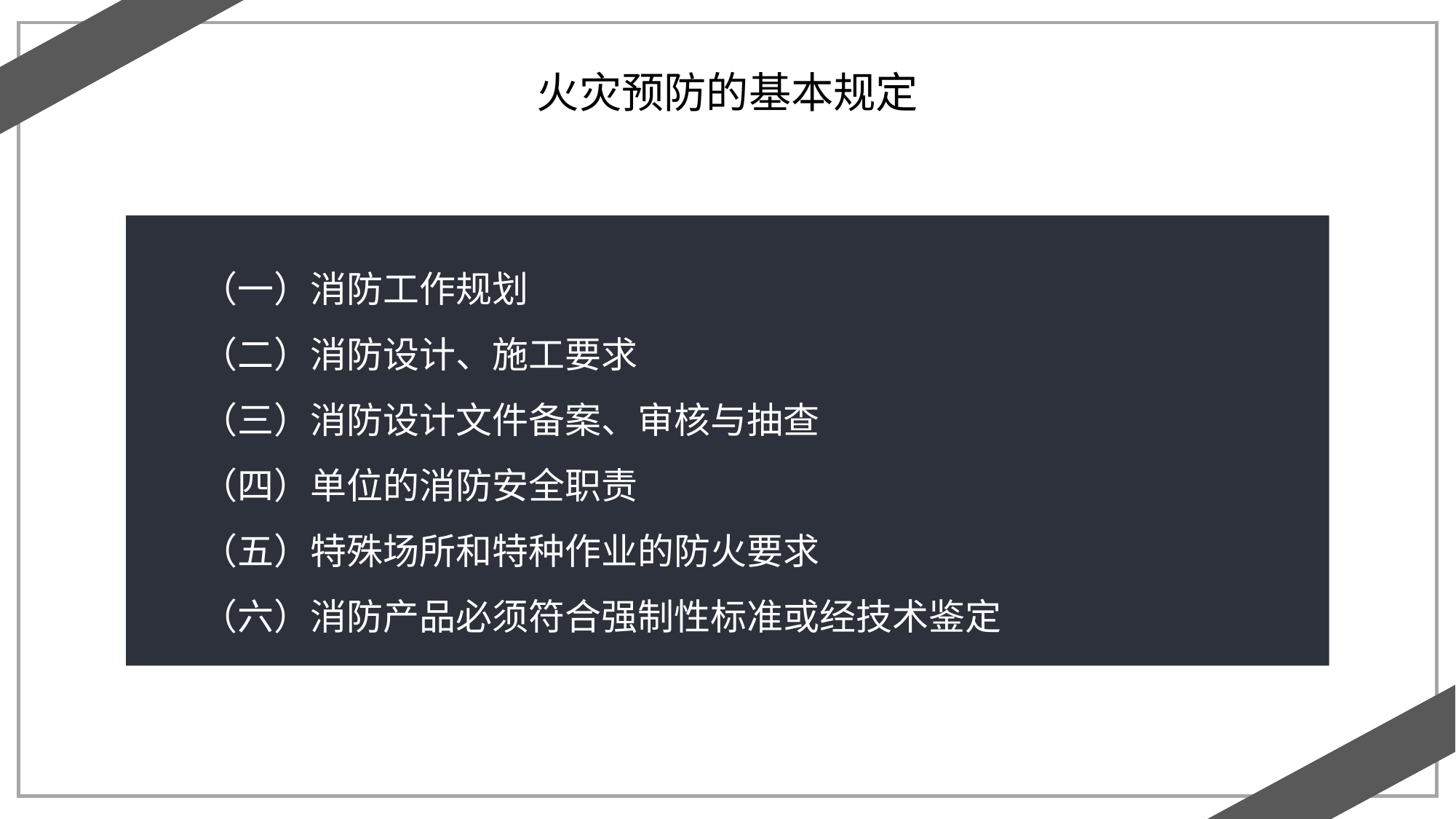

火灾预防的基本规定

（一）消防工作规划
（二）消防设计、施工要求
（三）消防设计文件备案、审核与抽查
（四）单位的消防安全职责
（五）特殊场所和特种作业的防火要求
（六）消防产品必须符合强制性标准或经技术鉴定